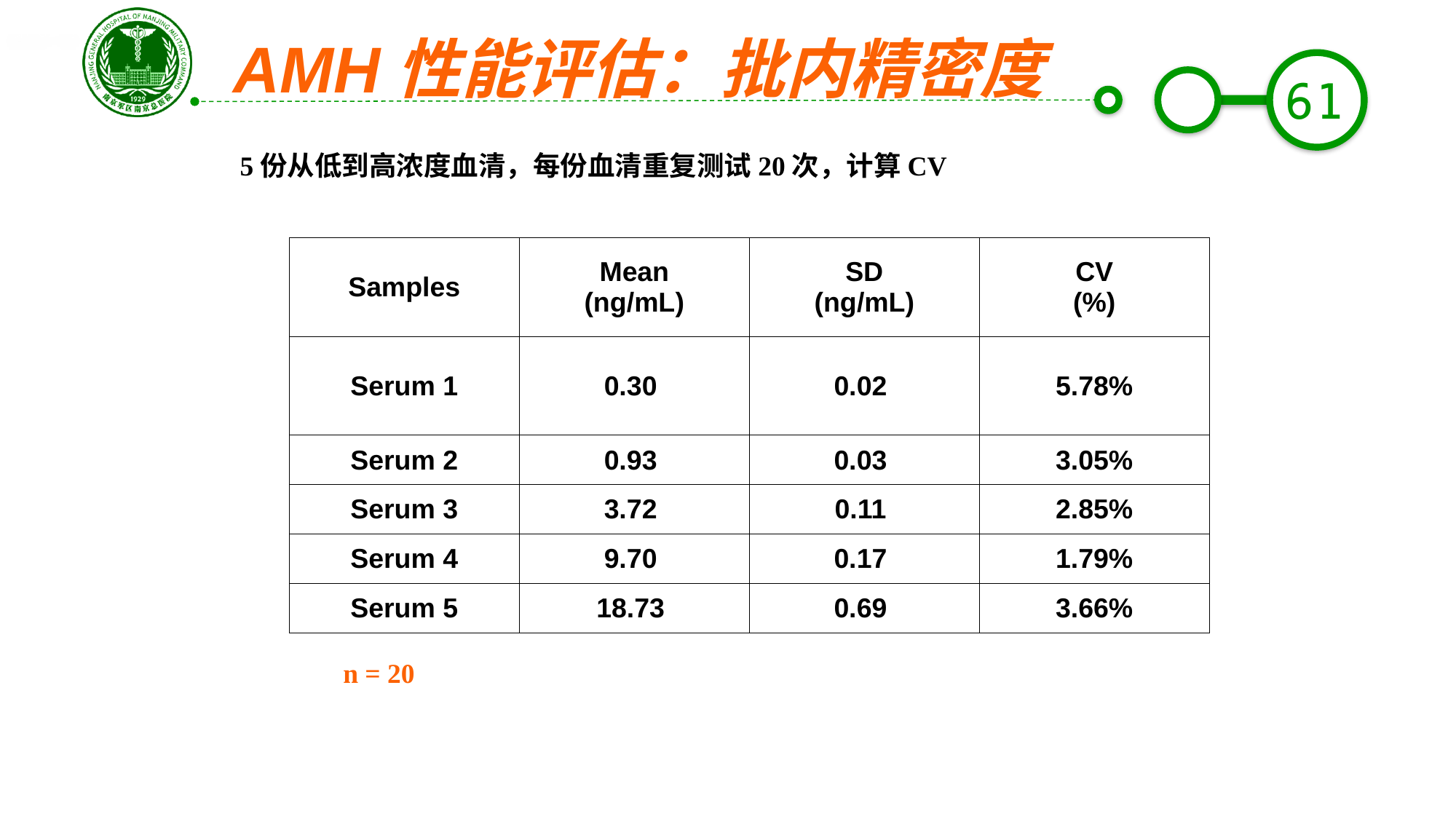

AMH性能评估：批内精密度
5份从低到高浓度血清，每份血清重复测试20次，计算CV
| Samples | Mean (ng/mL) | SD (ng/mL) | CV (%) |
| --- | --- | --- | --- |
| Serum 1 | 0.30 | 0.02 | 5.78% |
| Serum 2 | 0.93 | 0.03 | 3.05% |
| Serum 3 | 3.72 | 0.11 | 2.85% |
| Serum 4 | 9.70 | 0.17 | 1.79% |
| Serum 5 | 18.73 | 0.69 | 3.66% |
n = 20